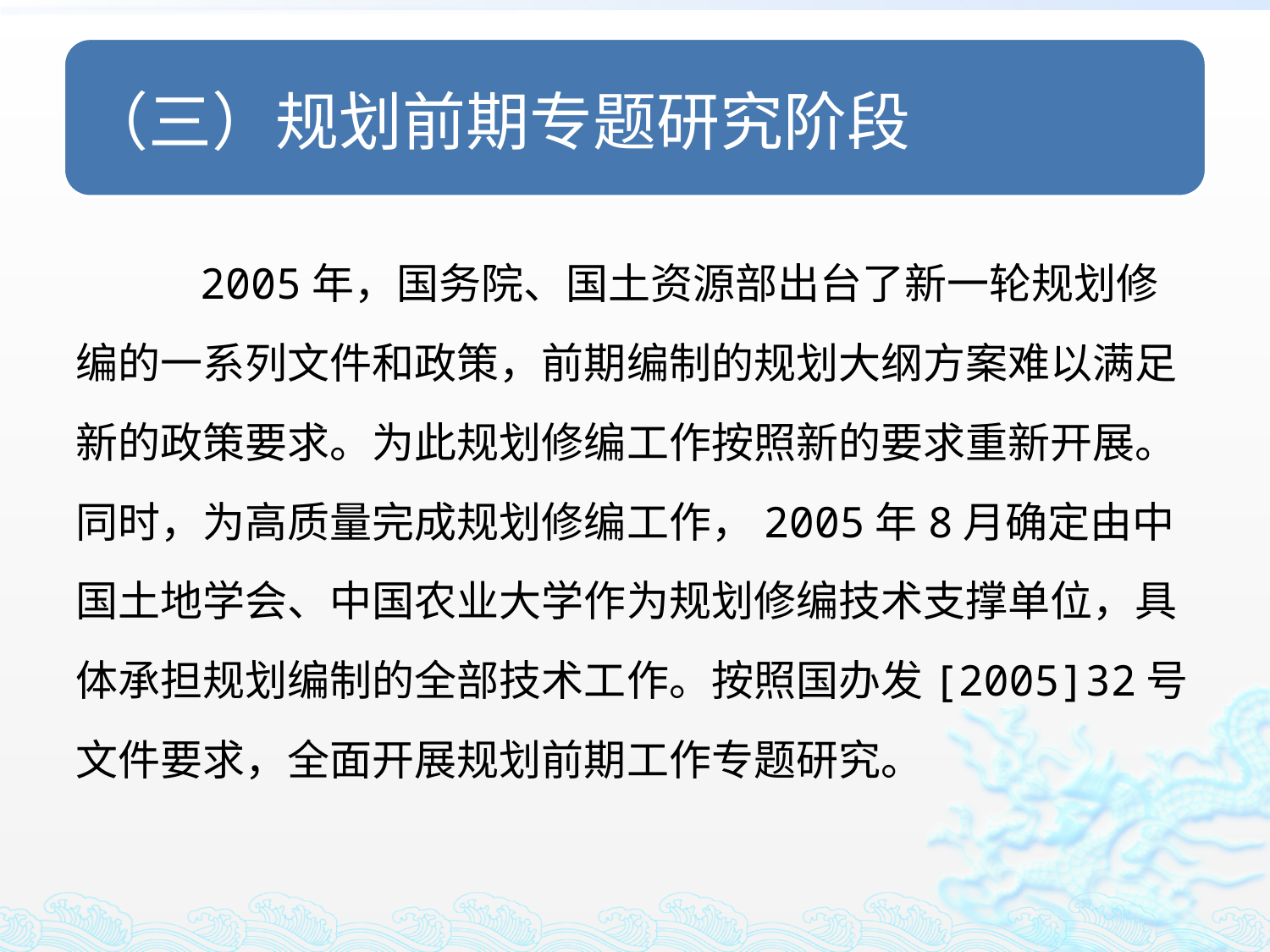

（三）规划前期专题研究阶段
   2005年，国务院、国土资源部出台了新一轮规划修编的一系列文件和政策，前期编制的规划大纲方案难以满足新的政策要求。为此规划修编工作按照新的要求重新开展。同时，为高质量完成规划修编工作，2005年8月确定由中国土地学会、中国农业大学作为规划修编技术支撑单位，具体承担规划编制的全部技术工作。按照国办发[2005]32号文件要求，全面开展规划前期工作专题研究。